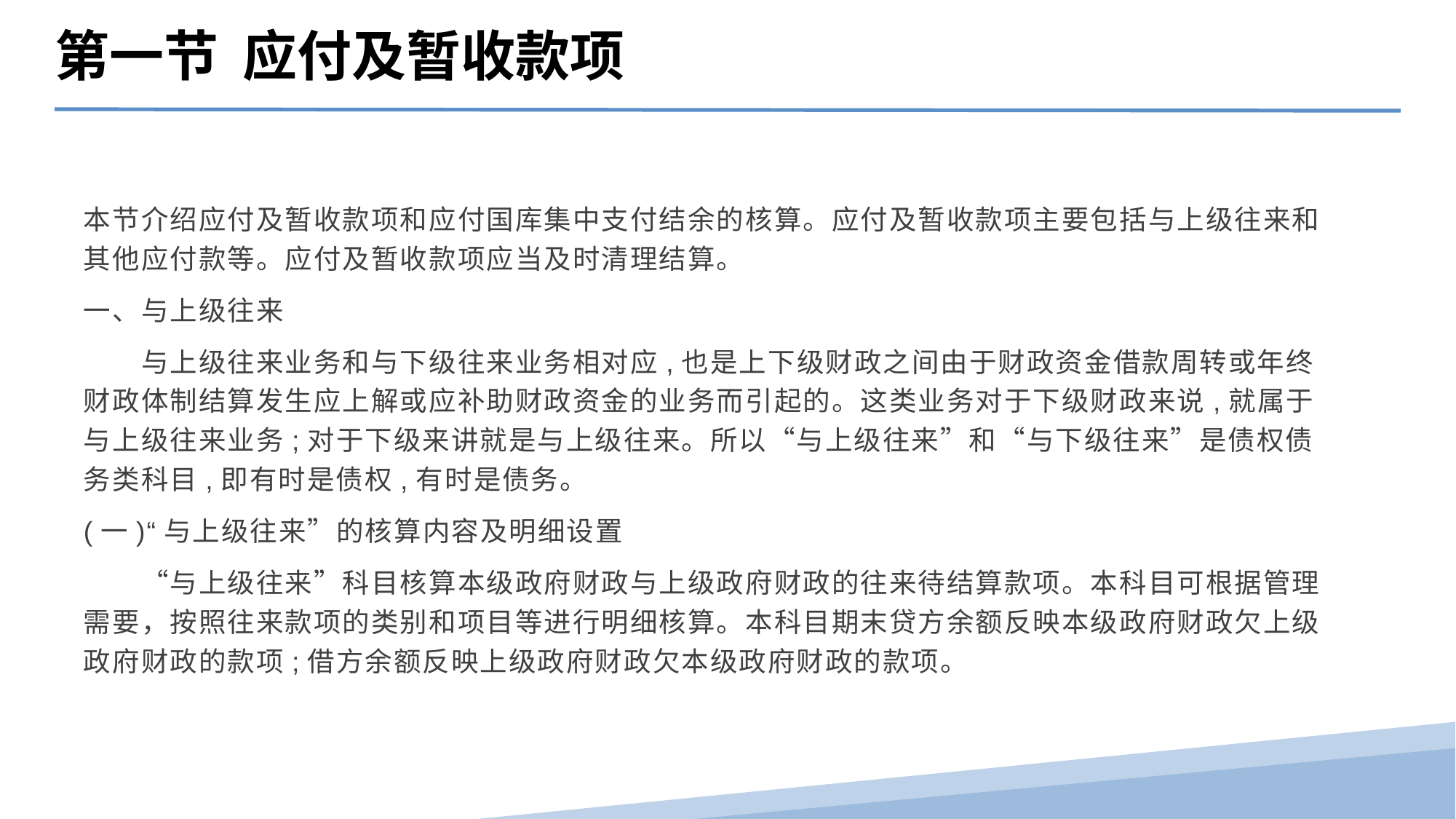

第一节  应付及暂收款项
本节介绍应付及暂收款项和应付国库集中支付结余的核算。应付及暂收款项主要包括与上级往来和其他应付款等。应付及暂收款项应当及时清理结算。
一、与上级往来
　　与上级往来业务和与下级往来业务相对应,也是上下级财政之间由于财政资金借款周转或年终财政体制结算发生应上解或应补助财政资金的业务而引起的。这类业务对于下级财政来说,就属于与上级往来业务;对于下级来讲就是与上级往来。所以“与上级往来”和“与下级往来”是债权债务类科目,即有时是债权,有时是债务。
(一)“与上级往来”的核算内容及明细设置
　　“与上级往来”科目核算本级政府财政与上级政府财政的往来待结算款项。本科目可根据管理需要，按照往来款项的类别和项目等进行明细核算。本科目期末贷方余额反映本级政府财政欠上级政府财政的款项;借方余额反映上级政府财政欠本级政府财政的款项。